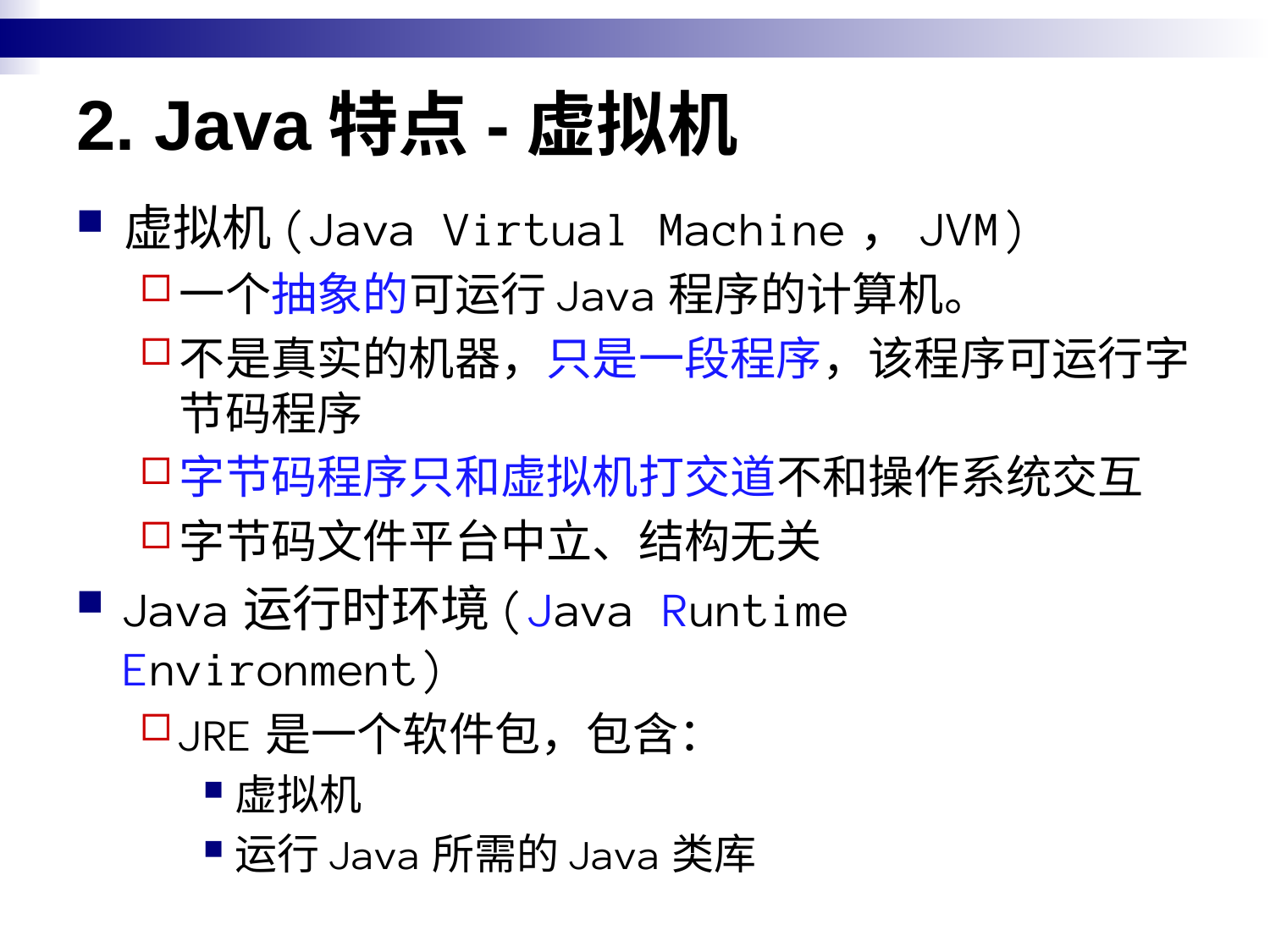

# 2. Java特点-虚拟机
虚拟机(Java Virtual Machine，JVM)
一个抽象的可运行Java程序的计算机。
不是真实的机器，只是一段程序，该程序可运行字节码程序
字节码程序只和虚拟机打交道不和操作系统交互
字节码文件平台中立、结构无关
Java运行时环境(Java Runtime Environment)
JRE是一个软件包，包含：
虚拟机
运行Java所需的Java类库